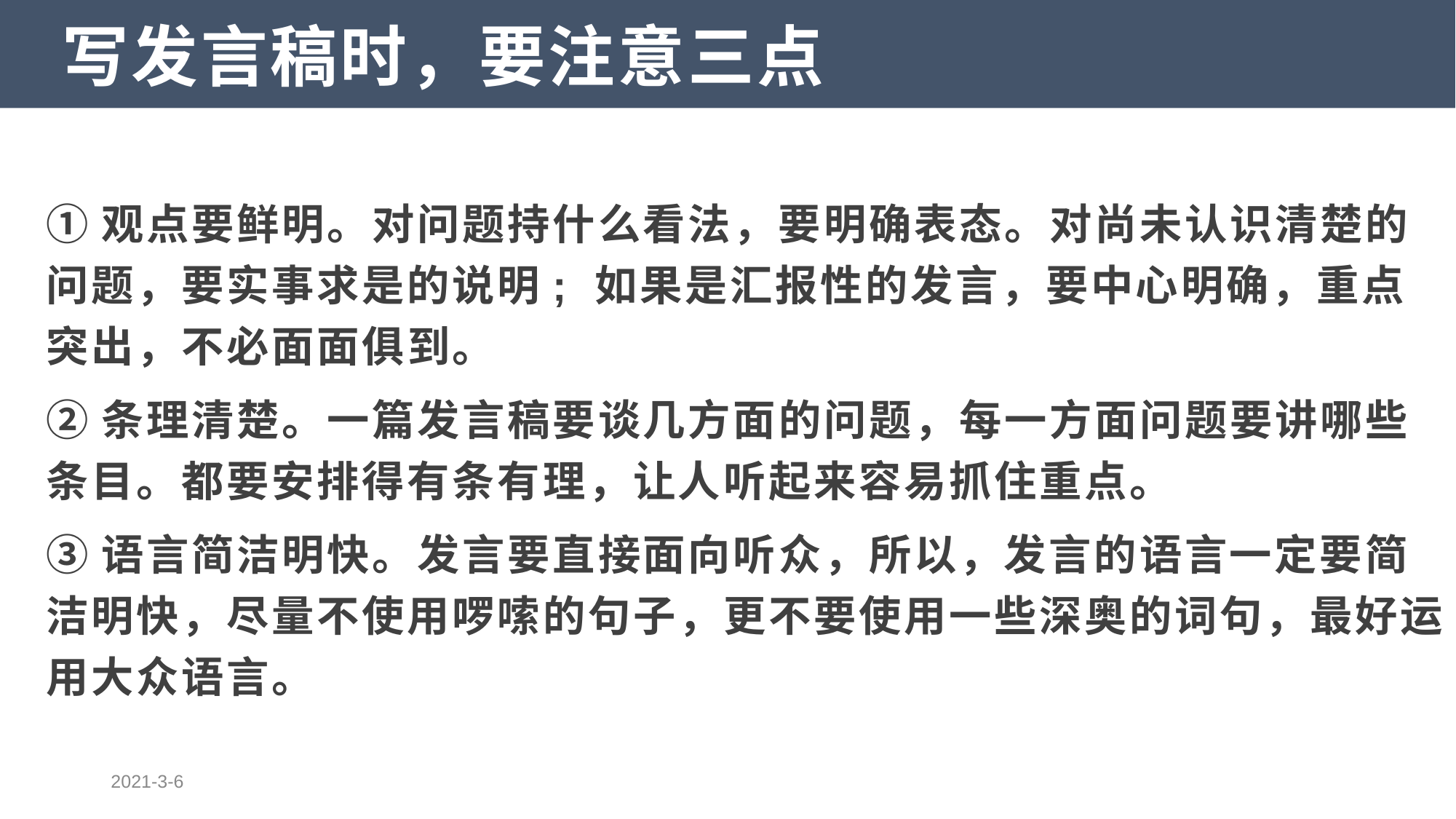

写发言稿时，要注意三点
①观点要鲜明。对问题持什么看法，要明确表态。对尚未认识清楚的问题，要实事求是的说明; 如果是汇报性的发言，要中心明确，重点突出，不必面面俱到。
②条理清楚。一篇发言稿要谈几方面的问题，每一方面问题要讲哪些条目。都要安排得有条有理，让人听起来容易抓住重点。
③语言简洁明快。发言要直接面向听众，所以，发言的语言一定要简洁明快，尽量不使用啰嗦的句子，更不要使用一些深奥的词句，最好运用大众语言。
2021-3-6